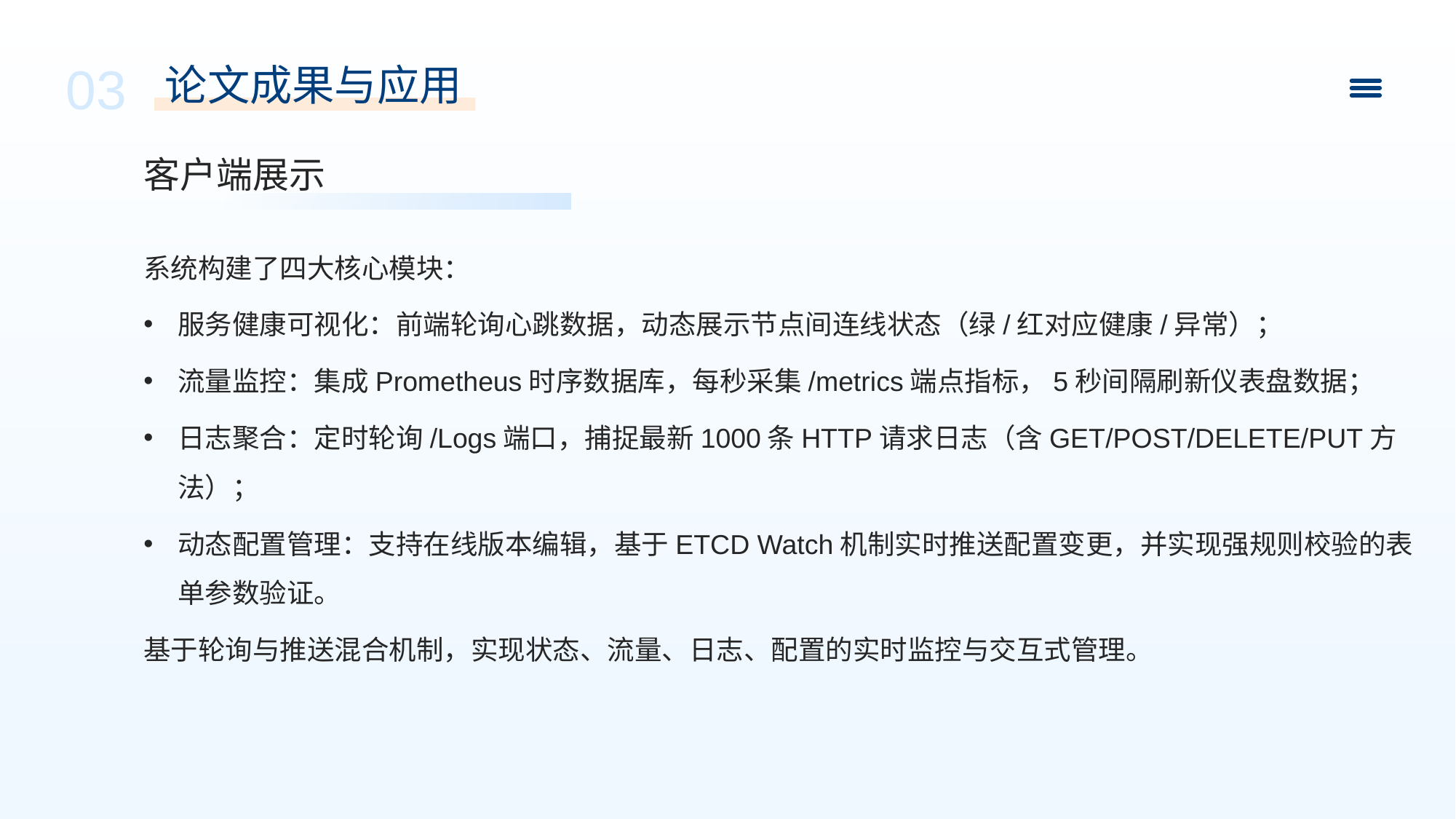

03
论文成果与应用

客户端展示
系统构建了四大核心模块：
服务健康可视化：前端轮询心跳数据，动态展示节点间连线状态（绿/红对应健康/异常）；
流量监控：集成Prometheus时序数据库，每秒采集/metrics端点指标，5秒间隔刷新仪表盘数据；
日志聚合：定时轮询/Logs端口，捕捉最新1000条HTTP请求日志（含GET/POST/DELETE/PUT方法）；
动态配置管理：支持在线版本编辑，基于ETCD Watch机制实时推送配置变更，并实现强规则校验的表单参数验证。
基于轮询与推送混合机制，实现状态、流量、日志、配置的实时监控与交互式管理。